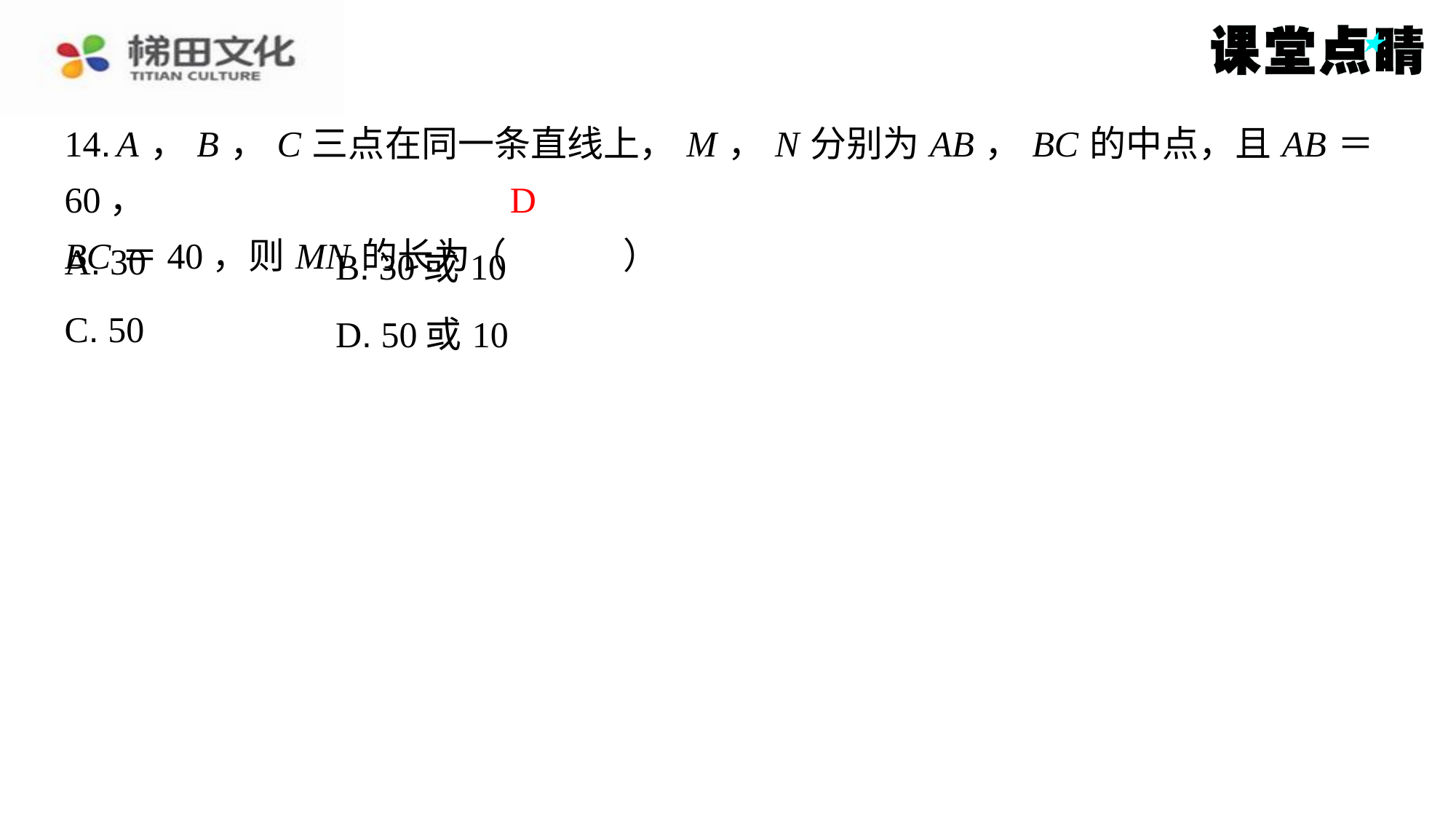

14. A ， B ， C 三点在同一条直线上， M ， N 分别为 AB ， BC 的中点，且 AB ＝60，
BC ＝40，则 MN 的长为（　D　）
D
| A. 30 | B. 30或10 |
| --- | --- |
| C. 50 | D. 50或10 |